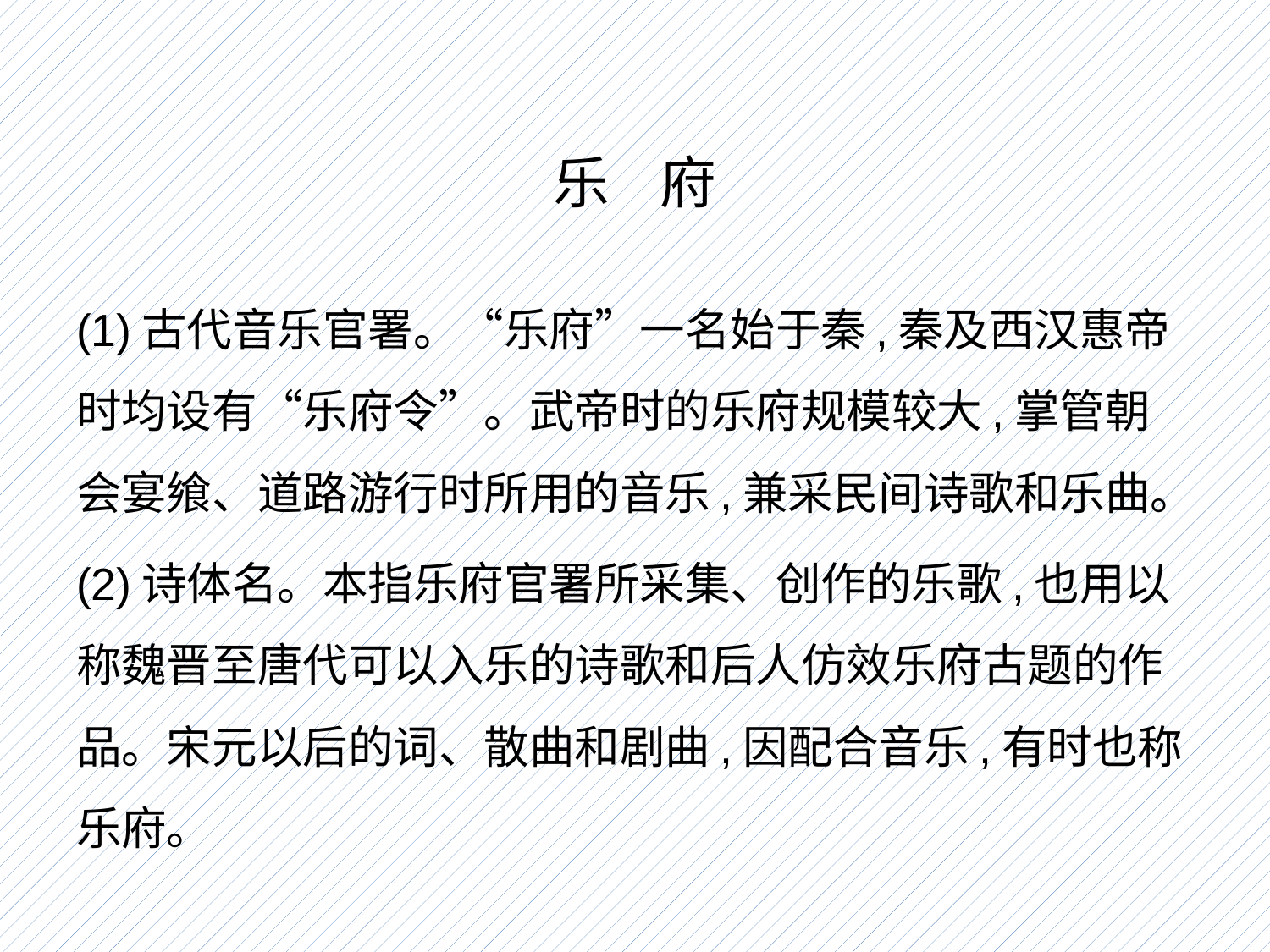

# 乐    府
(1)古代音乐官署。“乐府”一名始于秦,秦及西汉惠帝时均设有“乐府令”。武帝时的乐府规模较大,掌管朝会宴飨、道路游行时所用的音乐,兼采民间诗歌和乐曲。
(2)诗体名。本指乐府官署所采集、创作的乐歌,也用以称魏晋至唐代可以入乐的诗歌和后人仿效乐府古题的作品。宋元以后的词、散曲和剧曲,因配合音乐,有时也称乐府。